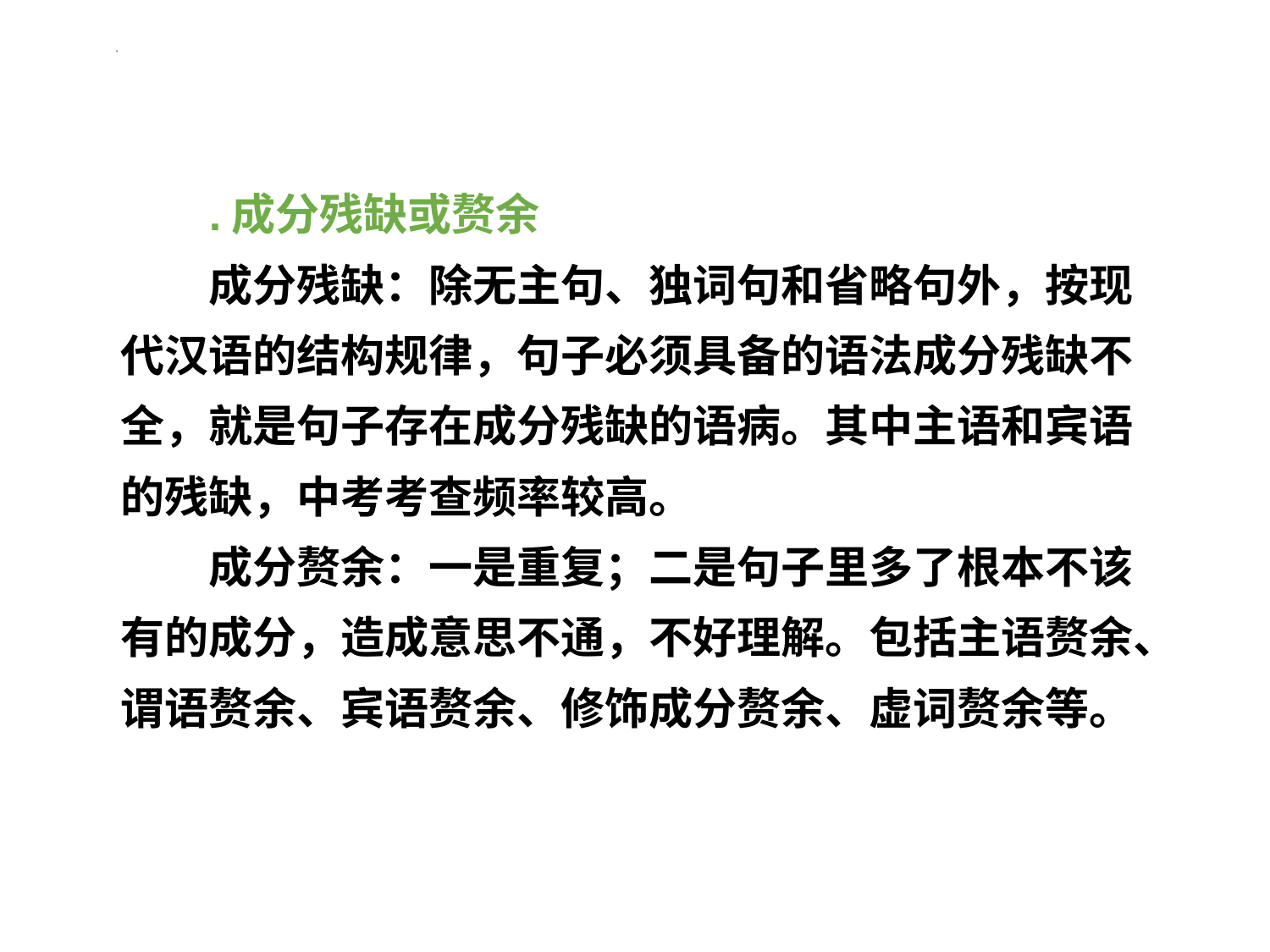

#
.成分残缺或赘余
成分残缺：除无主句、独词句和省略句外，按现代汉语的结构规律，句子必须具备的语法成分残缺不全，就是句子存在成分残缺的语病。其中主语和宾语的残缺，中考考查频率较高。
成分赘余：一是重复；二是句子里多了根本不该有的成分，造成意思不通，不好理解。包括主语赘余、谓语赘余、宾语赘余、修饰成分赘余、虚词赘余等。